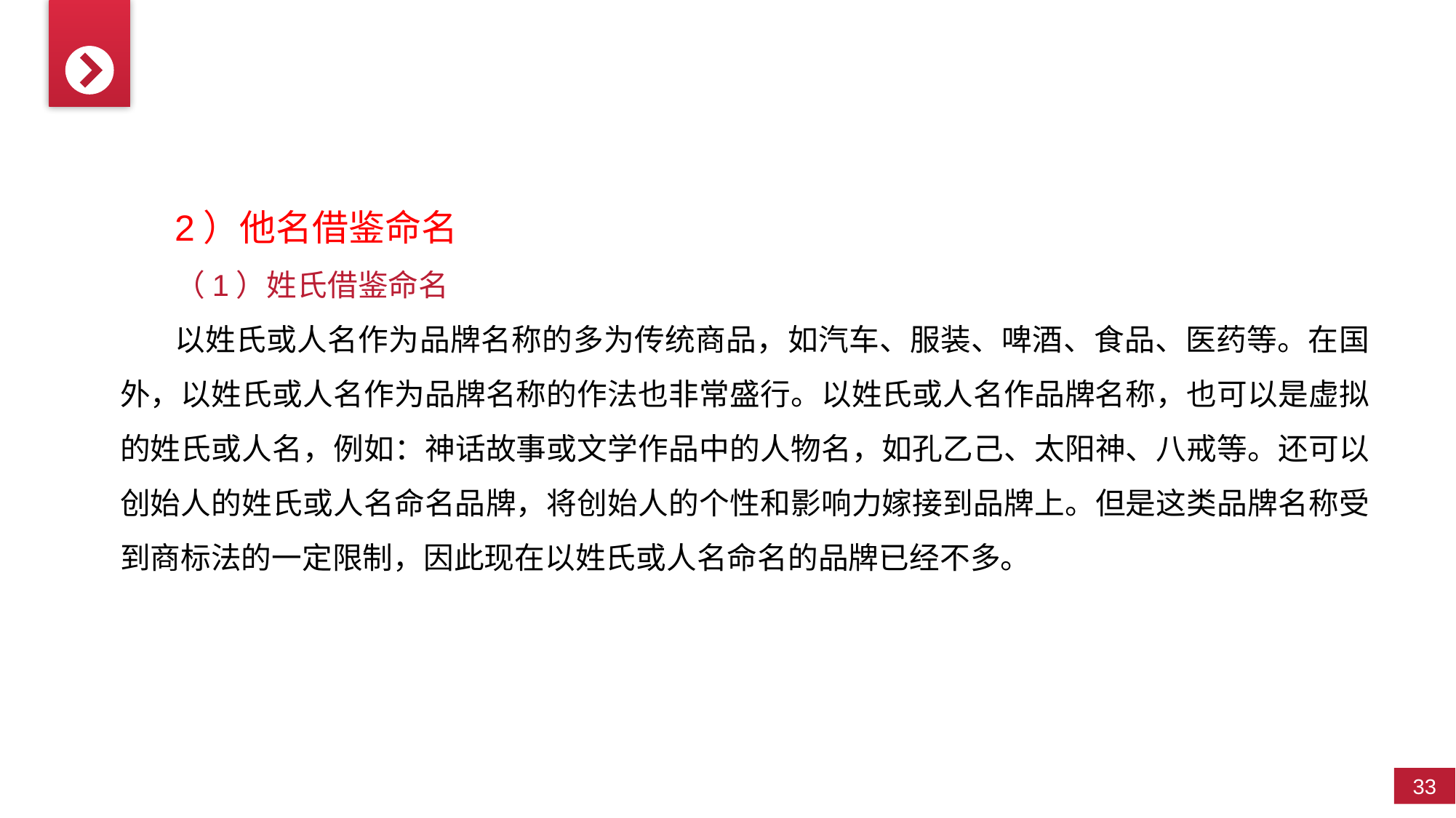

2）他名借鉴命名
（1）姓氏借鉴命名
以姓氏或人名作为品牌名称的多为传统商品，如汽车、服装、啤酒、食品、医药等。在国外，以姓氏或人名作为品牌名称的作法也非常盛行。以姓氏或人名作品牌名称，也可以是虚拟的姓氏或人名，例如：神话故事或文学作品中的人物名，如孔乙己、太阳神、八戒等。还可以创始人的姓氏或人名命名品牌，将创始人的个性和影响力嫁接到品牌上。但是这类品牌名称受到商标法的一定限制，因此现在以姓氏或人名命名的品牌已经不多。